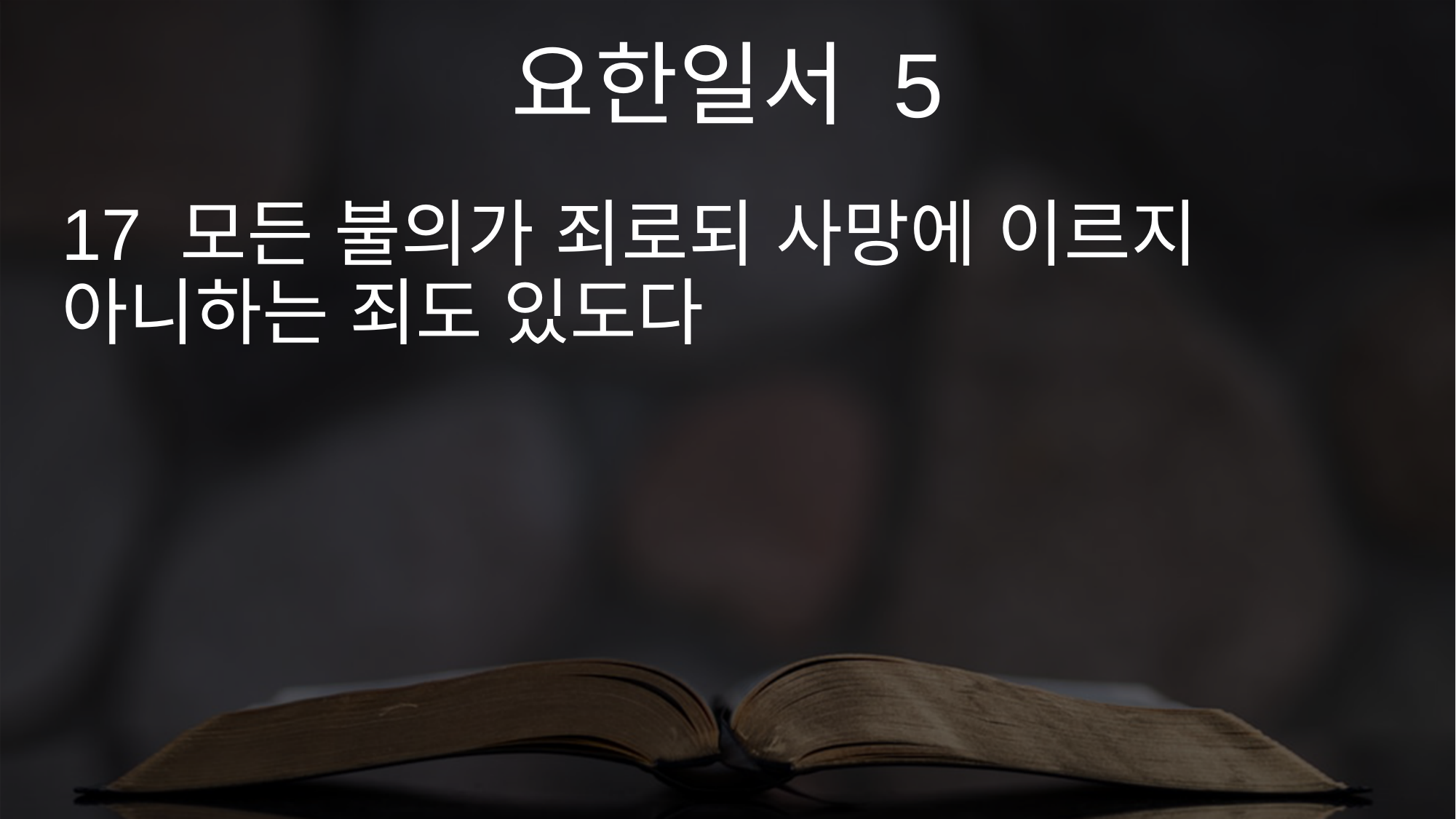

요한일서 5
17 모든 불의가 죄로되 사망에 이르지 아니하는 죄도 있도다